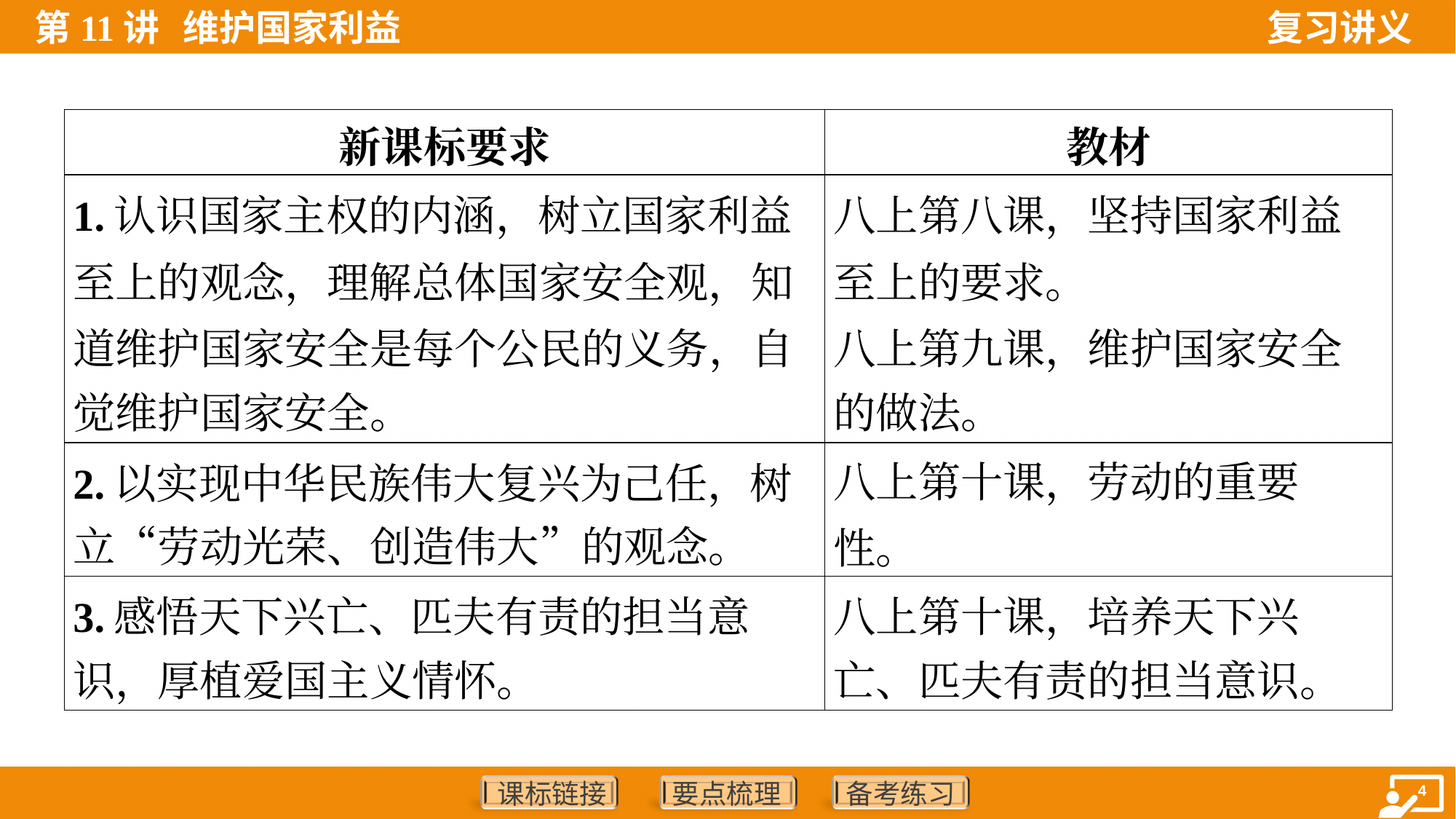

| 新课标要求 | 教材 |
| --- | --- |
| 1.认识国家主权的内涵，树立国家利益 至上的观念，理解总体国家安全观，知 道维护国家安全是每个公民的义务，自 觉维护国家安全。 | 八上第八课，坚持国家利益 至上的要求。 八上第九课，维护国家安全 的做法。 |
| 2.以实现中华民族伟大复兴为己任，树 立“劳动光荣、创造伟大”的观念。 | 八上第十课，劳动的重要性。 |
| 3.感悟天下兴亡、匹夫有责的担当意 识，厚植爱国主义情怀。 | 八上第十课，培养天下兴 亡、匹夫有责的担当意识。 |